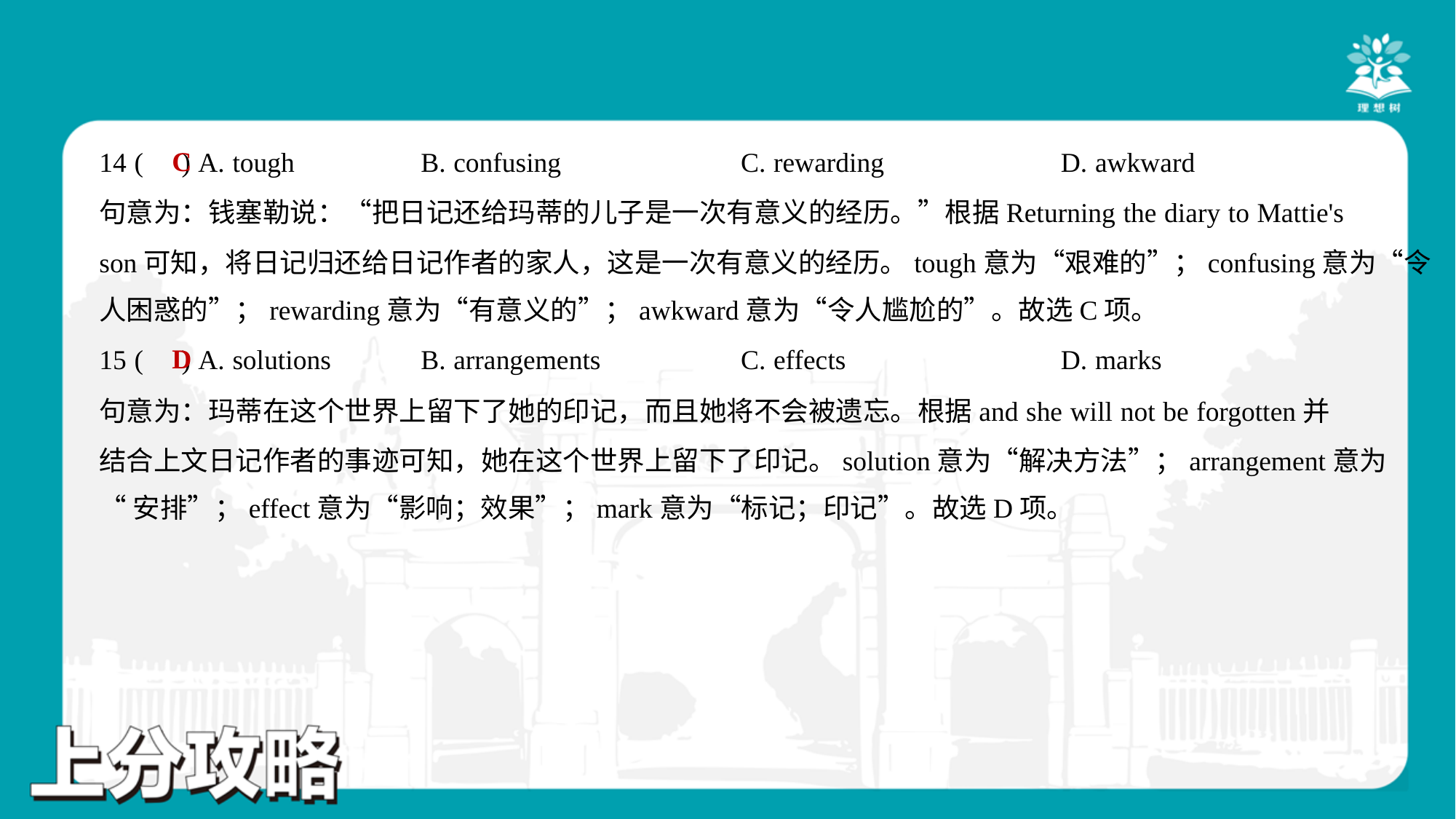

C
14 (     ) A. tough	B. confusing	C. rewarding	D. awkward
句意为：钱塞勒说：“把日记还给玛蒂的儿子是一次有意义的经历。”根据Returning the diary to Mattie's
son可知，将日记归还给日记作者的家人，这是一次有意义的经历。tough意为“艰难的”；confusing意为“令
人困惑的”；rewarding意为“有意义的”；awkward意为“令人尴尬的”。故选C项。
D
15 (     ) A. solutions	B. arrangements	C. effects	D. marks
句意为：玛蒂在这个世界上留下了她的印记，而且她将不会被遗忘。根据and she will not be forgotten并
结合上文日记作者的事迹可知，她在这个世界上留下了印记。solution意为“解决方法”；arrangement意为
“安排”；effect意为“影响；效果”；mark意为“标记；印记”。故选D项。